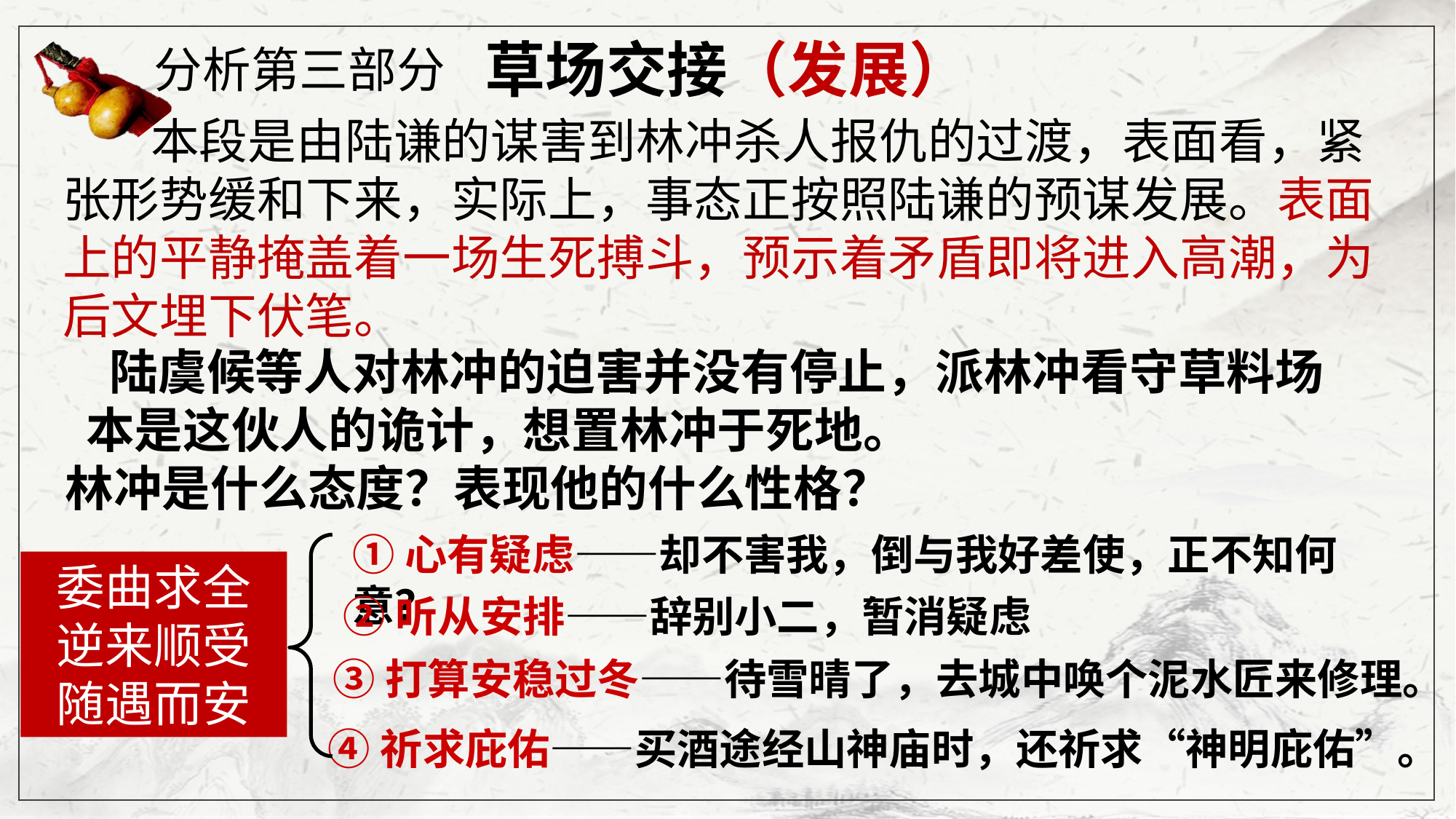

草场交接（发展）
分析第三部分
       本段是由陆谦的谋害到林冲杀人报仇的过渡，表面看，紧
张形势缓和下来，实际上，事态正按照陆谦的预谋发展。表面
上的平静掩盖着一场生死搏斗，预示着矛盾即将进入高潮，为
后文埋下伏笔。
      陆虞候等人对林冲的迫害并没有停止，派林冲看守草料场本是这伙人的诡计，想置林冲于死地。
  林冲是什么态度？表现他的什么性格？
①心有疑虑——却不害我，倒与我好差使，正不知何意？

委曲求全
逆来顺受
随遇而安
②听从安排——辞别小二，暂消疑虑
③打算安稳过冬——待雪晴了，去城中唤个泥水匠来修理。
④祈求庇佑——买酒途经山神庙时，还祈求“神明庇佑”。